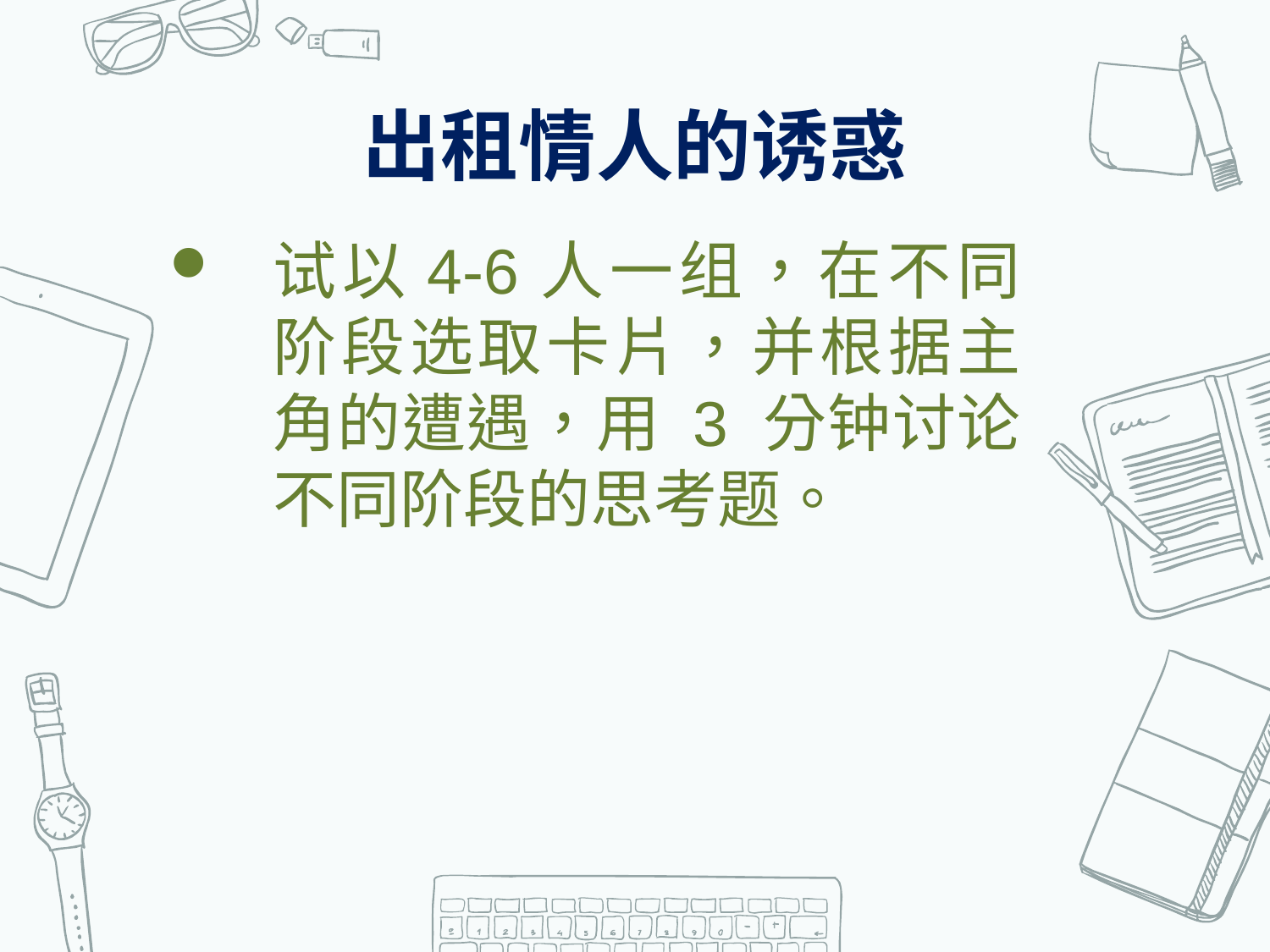

出租情人的诱惑
试以4-6人一组，在不同阶段选取卡片，并根据主角的遭遇，用 3 分钟讨论不同阶段的思考题。